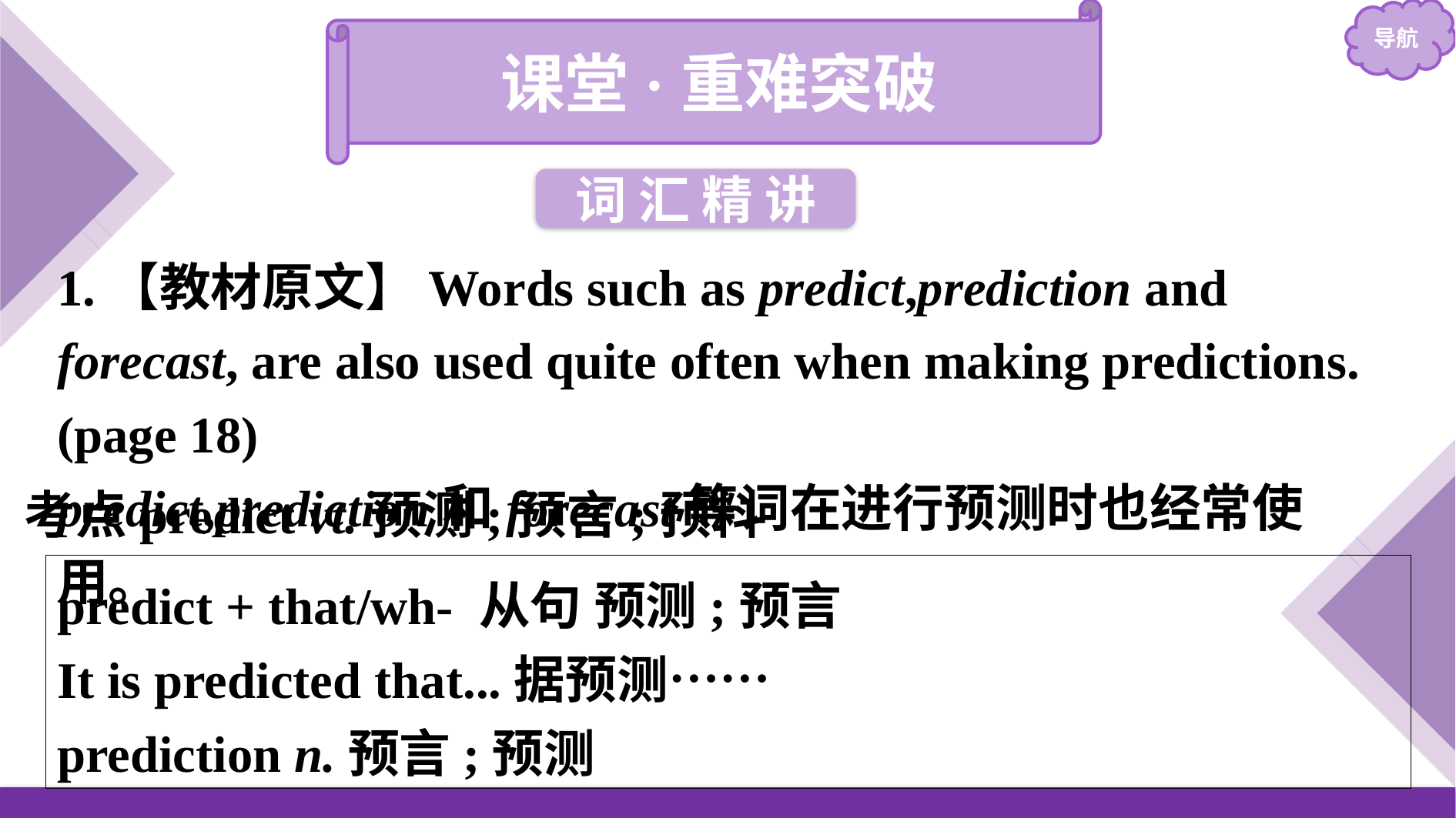

课堂·重难突破
词 汇 精 讲
1.【教材原文】Words such as predict,prediction and forecast, are also used quite often when making predictions.(page 18)
predict,prediction和forecast等词在进行预测时也经常使用。
考点predict vt.预测;预言;预料
predict + that/wh- 从句 预测;预言
It is predicted that...据预测……
prediction n.预言;预测